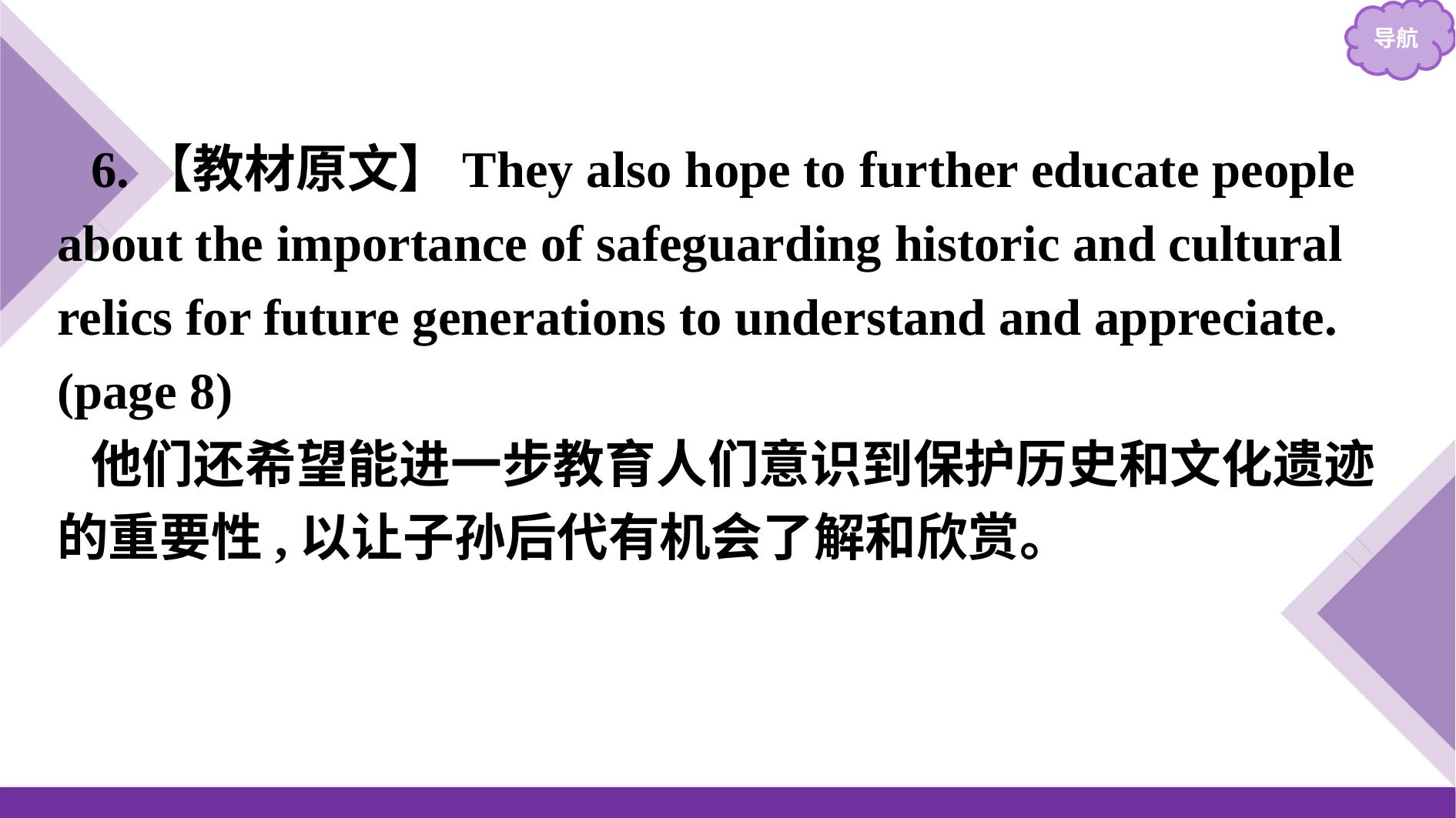

6.【教材原文】They also hope to further educate people about the importance of safeguarding historic and cultural relics for future generations to understand and appreciate.(page 8)
他们还希望能进一步教育人们意识到保护历史和文化遗迹的重要性,以让子孙后代有机会了解和欣赏。